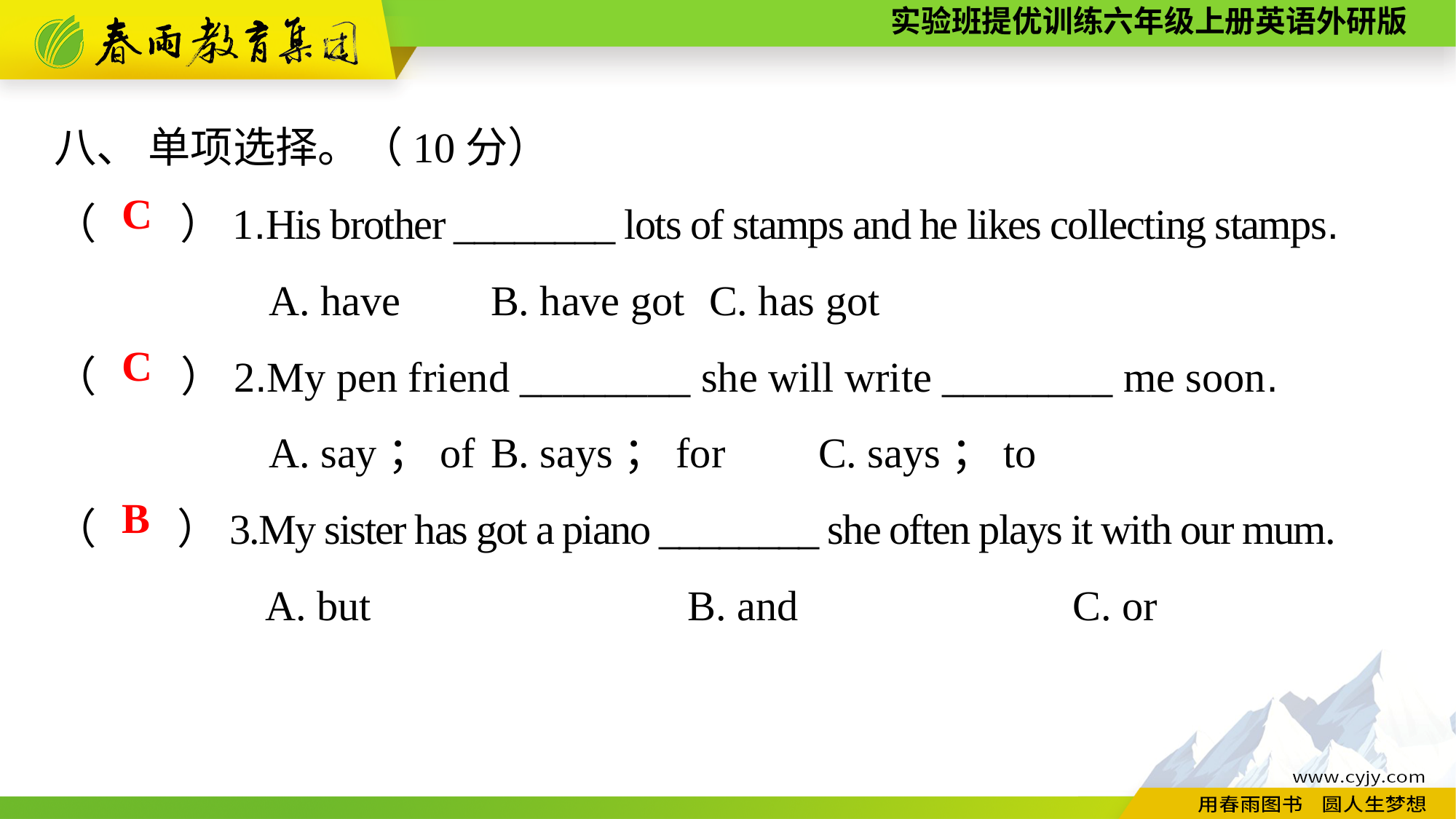

八、 单项选择。（10分）
（　　）1.His brother ________ lots of stamps and he likes collecting stamps.
A. have	B. have got	C. has got
（　　）2.My pen friend ________ she will write ________ me soon.
A. say；of	B. says；for	C. says；to
（　　）3.My sister has got a piano ________ she often plays it with our mum.
                    A. but                              B. and                          C. or
C
C
B